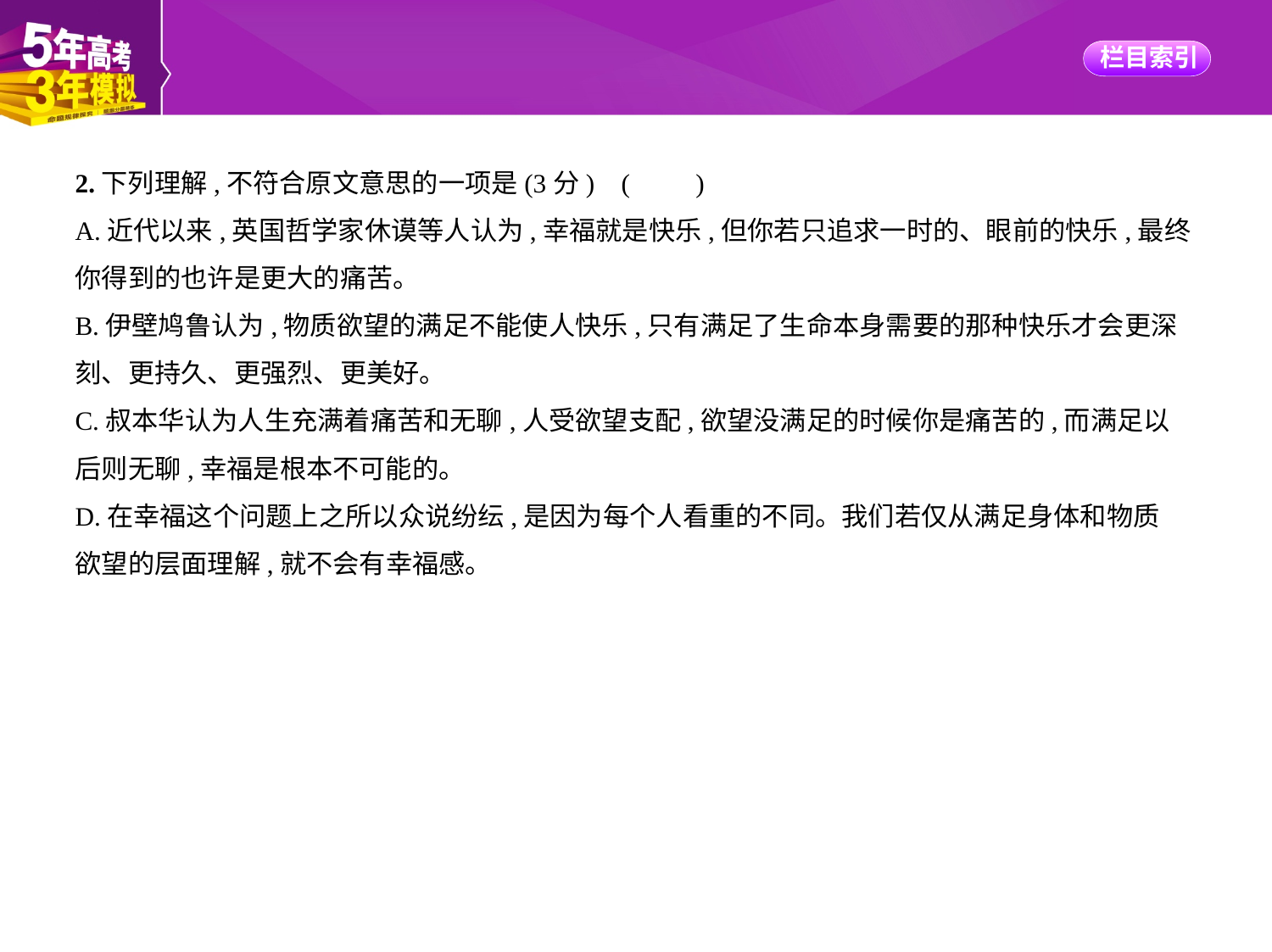

2.下列理解,不符合原文意思的一项是(3分) (　　)
A.近代以来,英国哲学家休谟等人认为,幸福就是快乐,但你若只追求一时的、眼前的快乐,最终
你得到的也许是更大的痛苦。
B.伊壁鸠鲁认为,物质欲望的满足不能使人快乐,只有满足了生命本身需要的那种快乐才会更深
刻、更持久、更强烈、更美好。
C.叔本华认为人生充满着痛苦和无聊,人受欲望支配,欲望没满足的时候你是痛苦的,而满足以
后则无聊,幸福是根本不可能的。
D.在幸福这个问题上之所以众说纷纭,是因为每个人看重的不同。我们若仅从满足身体和物质
欲望的层面理解,就不会有幸福感。